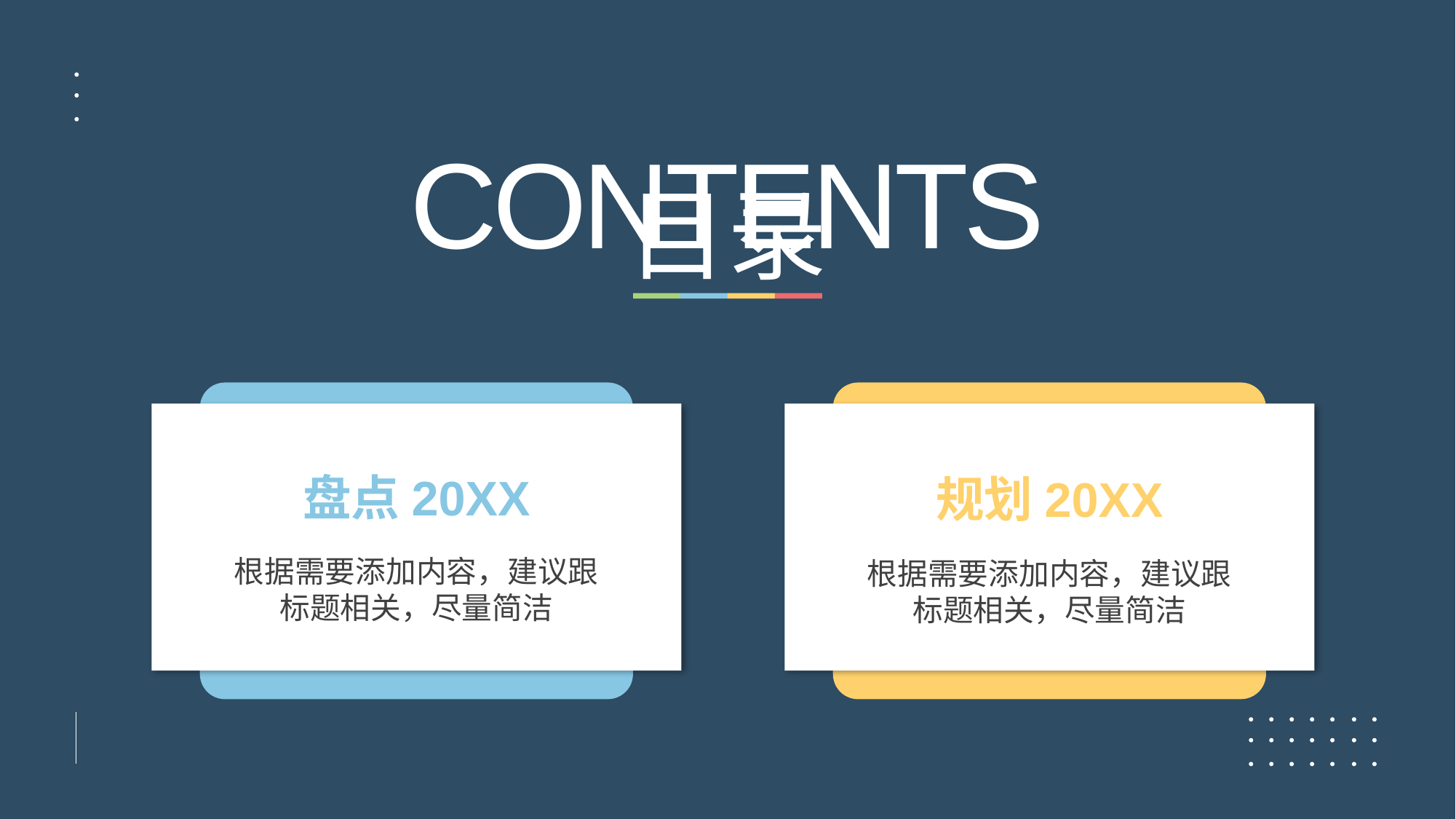

CONTENTS
目录

盘点20XX
根据需要添加内容，建议跟标题相关，尽量简洁

规划20XX
根据需要添加内容，建议跟标题相关，尽量简洁